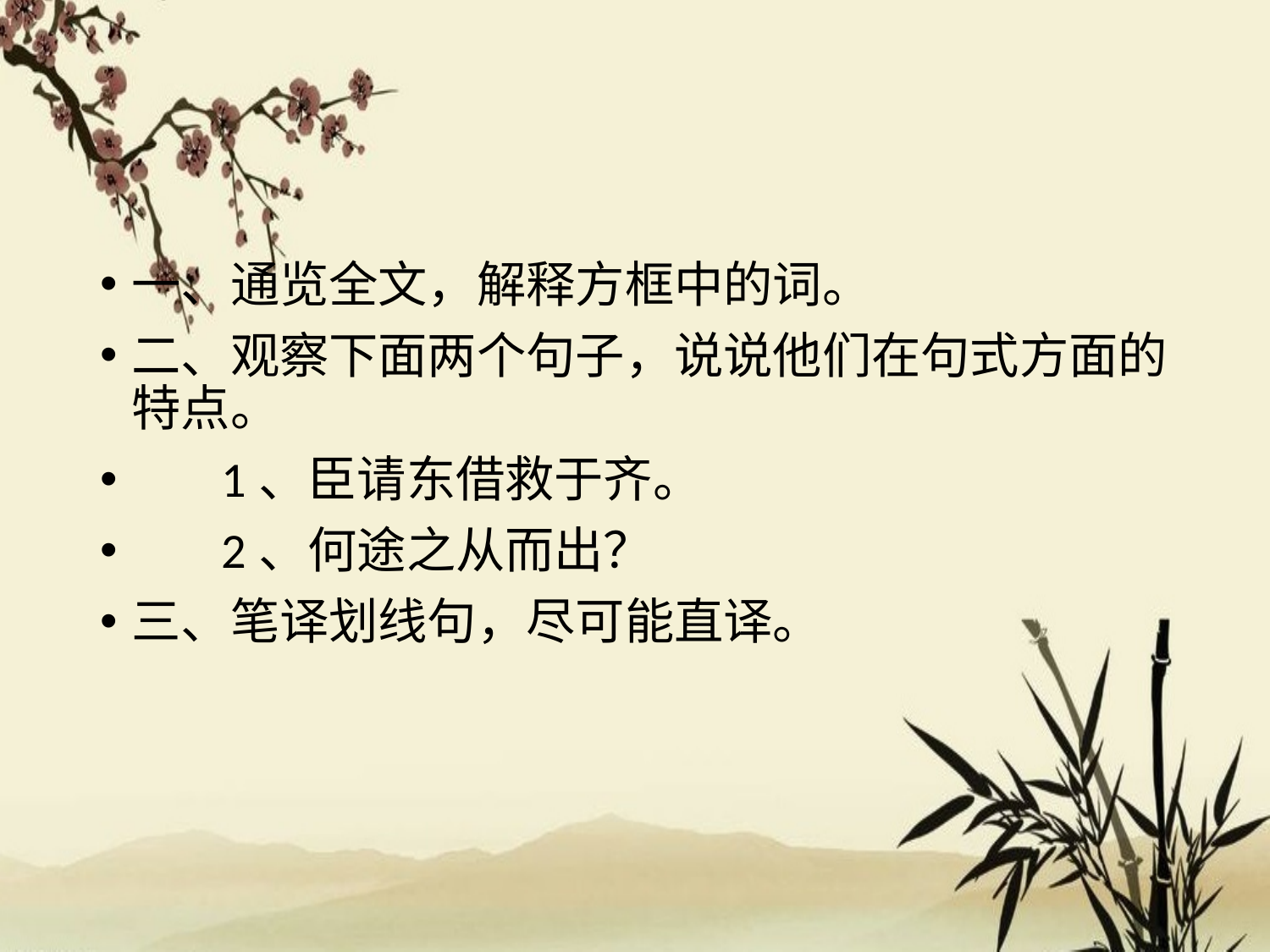

#
一、通览全文，解释方框中的词。
二、观察下面两个句子，说说他们在句式方面的特点。
        1、臣请东借救于齐。
        2、何途之从而出？
三、笔译划线句，尽可能直译。